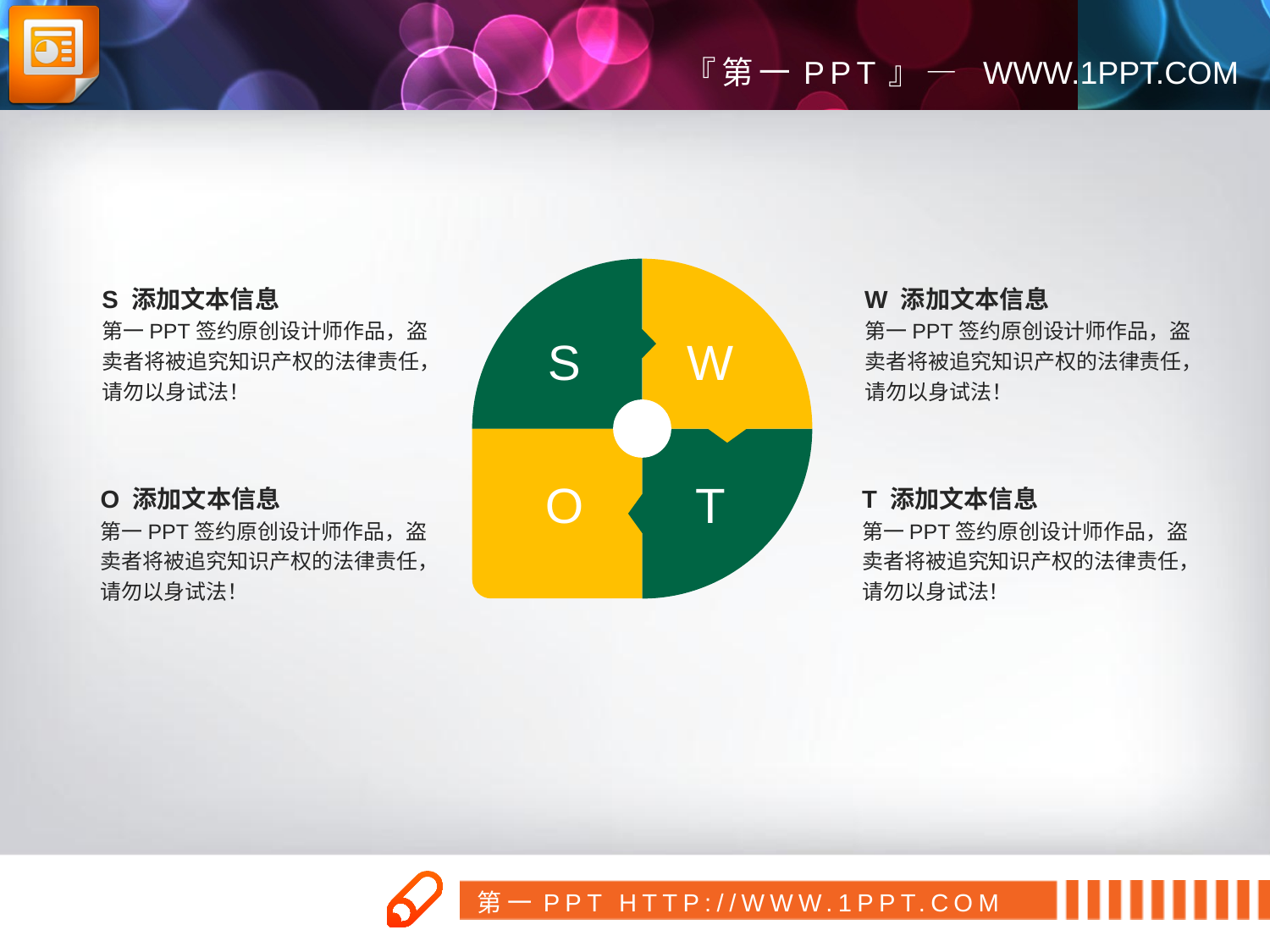

S 添加文本信息
第一PPT签约原创设计师作品，盗卖者将被追究知识产权的法律责任，请勿以身试法！
W 添加文本信息
第一PPT签约原创设计师作品，盗卖者将被追究知识产权的法律责任，请勿以身试法！
S
W

O
T
O 添加文本信息
第一PPT签约原创设计师作品，盗卖者将被追究知识产权的法律责任，请勿以身试法！
T 添加文本信息
第一PPT签约原创设计师作品，盗卖者将被追究知识产权的法律责任，请勿以身试法！